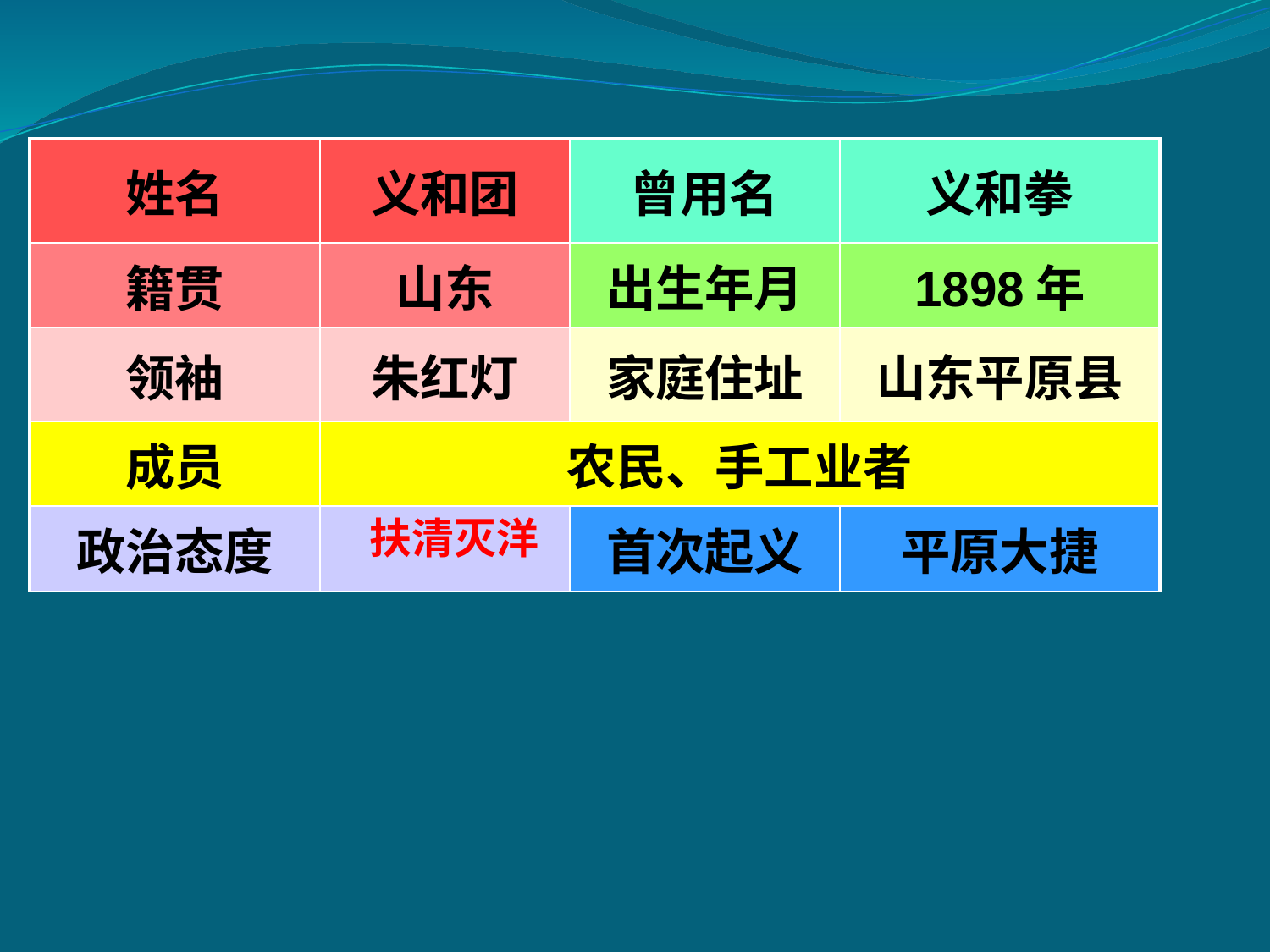

| 姓名 | 义和团 | 曾用名 | 义和拳 |
| --- | --- | --- | --- |
| 籍贯 | 山东 | 出生年月 | 1898年 |
| 领袖 | 朱红灯 | 家庭住址 | 山东平原县 |
| 成员 | 农民、手工业者 |  |  |
| 政治态度 |  | 首次起义 | 平原大捷 |
扶清灭洋